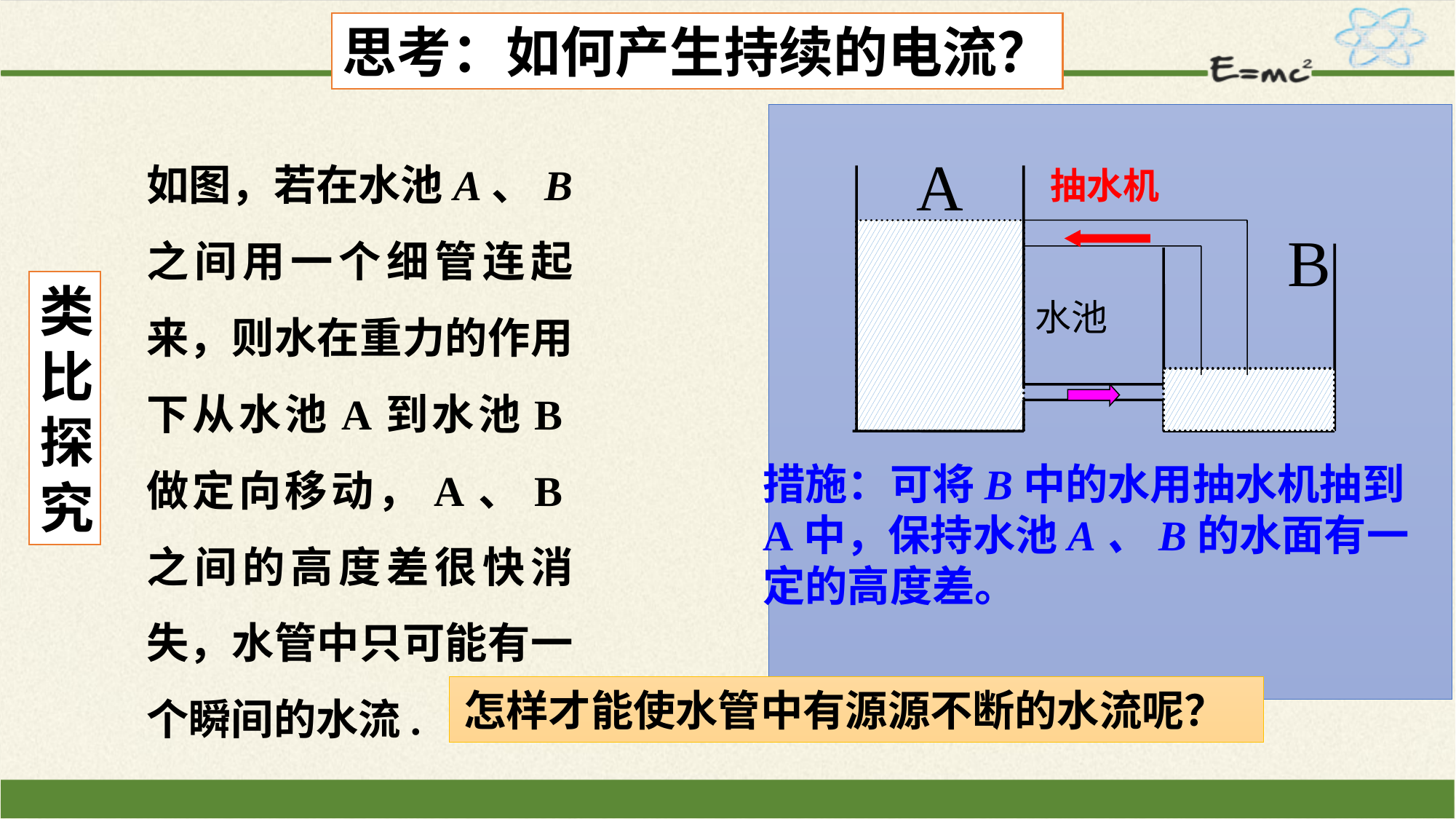

思考：如何产生持续的电流？

如图，若在水池A、B之间用一个细管连起来，则水在重力的作用下从水池A到水池B做定向移动，A、B之间的高度差很快消失，水管中只可能有一个瞬间的水流.
A

B

水池
抽水机

类比探究

措施：可将B中的水用抽水机抽到A中，保持水池A、B的水面有一定的高度差。
怎样才能使水管中有源源不断的水流呢？